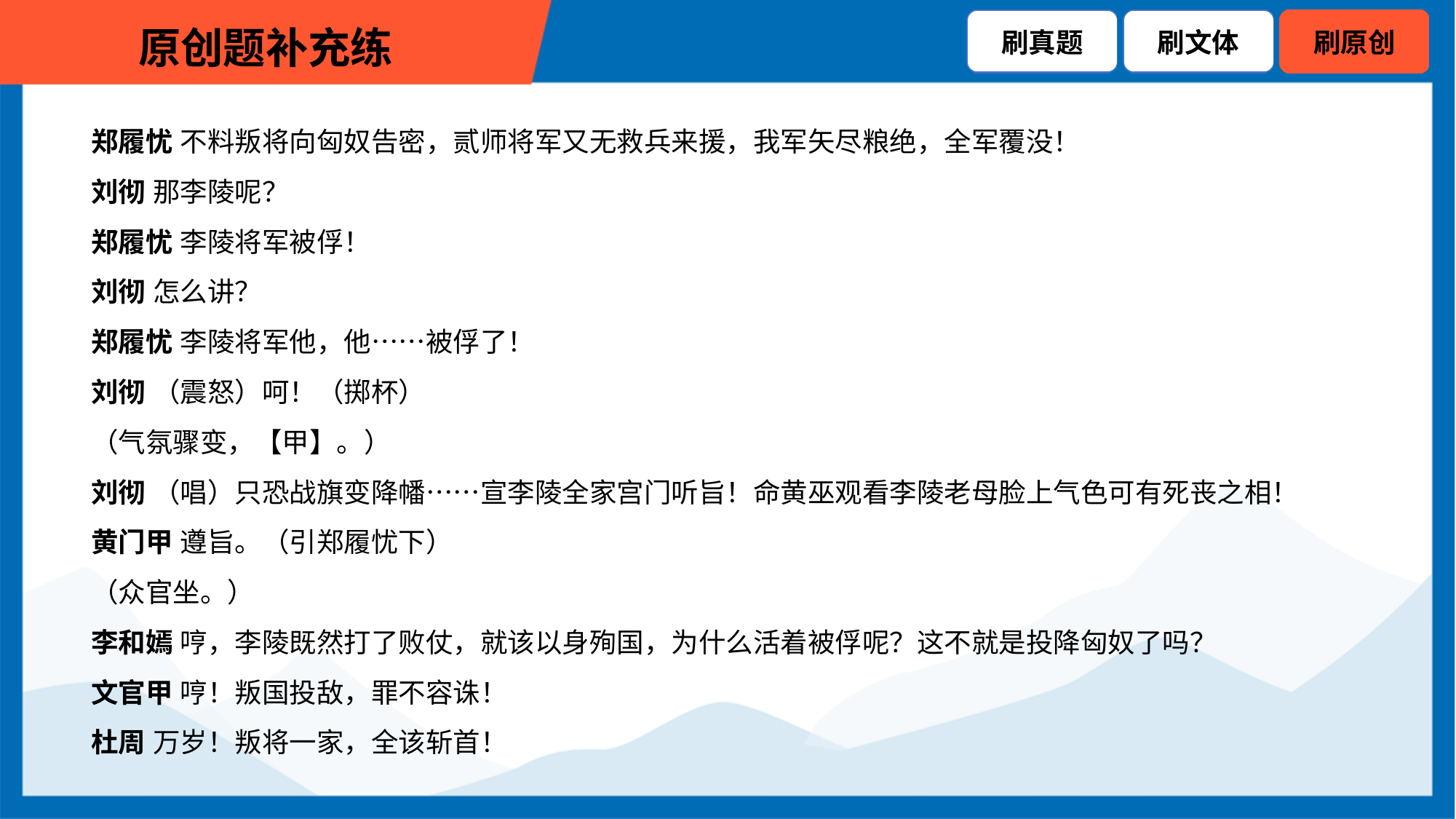

郑履忧 不料叛将向匈奴告密，贰师将军又无救兵来援，我军矢尽粮绝，全军覆没！
    刘彻 那李陵呢？
    郑履忧 李陵将军被俘！
    刘彻 怎么讲？
    郑履忧 李陵将军他，他……被俘了！
    刘彻 （震怒）呵！（掷杯）
    （气氛骤变，【甲】。）
    刘彻 （唱）只恐战旗变降幡……宣李陵全家宫门听旨！命黄巫观看李陵老母脸上气色可有死丧之相！
    黄门甲 遵旨。（引郑履忧下）
    （众官坐。）
    李和嫣 哼，李陵既然打了败仗，就该以身殉国，为什么活着被俘呢？这不就是投降匈奴了吗？
    文官甲 哼！叛国投敌，罪不容诛！
    杜周 万岁！叛将一家，全该斩首！